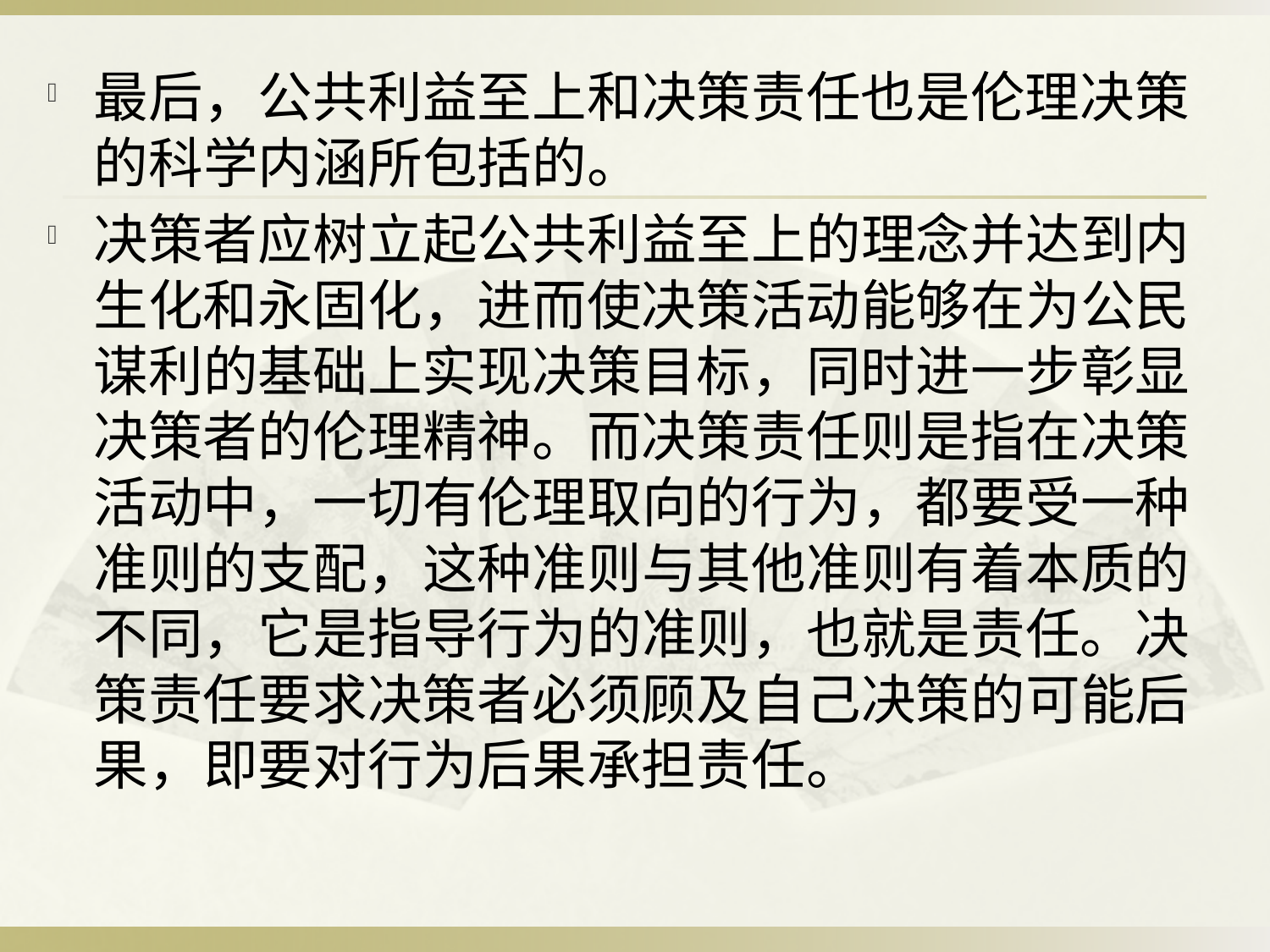

#
最后，公共利益至上和决策责任也是伦理决策的科学内涵所包括的。
决策者应树立起公共利益至上的理念并达到内生化和永固化，进而使决策活动能够在为公民谋利的基础上实现决策目标，同时进一步彰显决策者的伦理精神。而决策责任则是指在决策活动中，一切有伦理取向的行为，都要受一种准则的支配，这种准则与其他准则有着本质的不同，它是指导行为的准则，也就是责任。决策责任要求决策者必须顾及自己决策的可能后果，即要对行为后果承担责任。